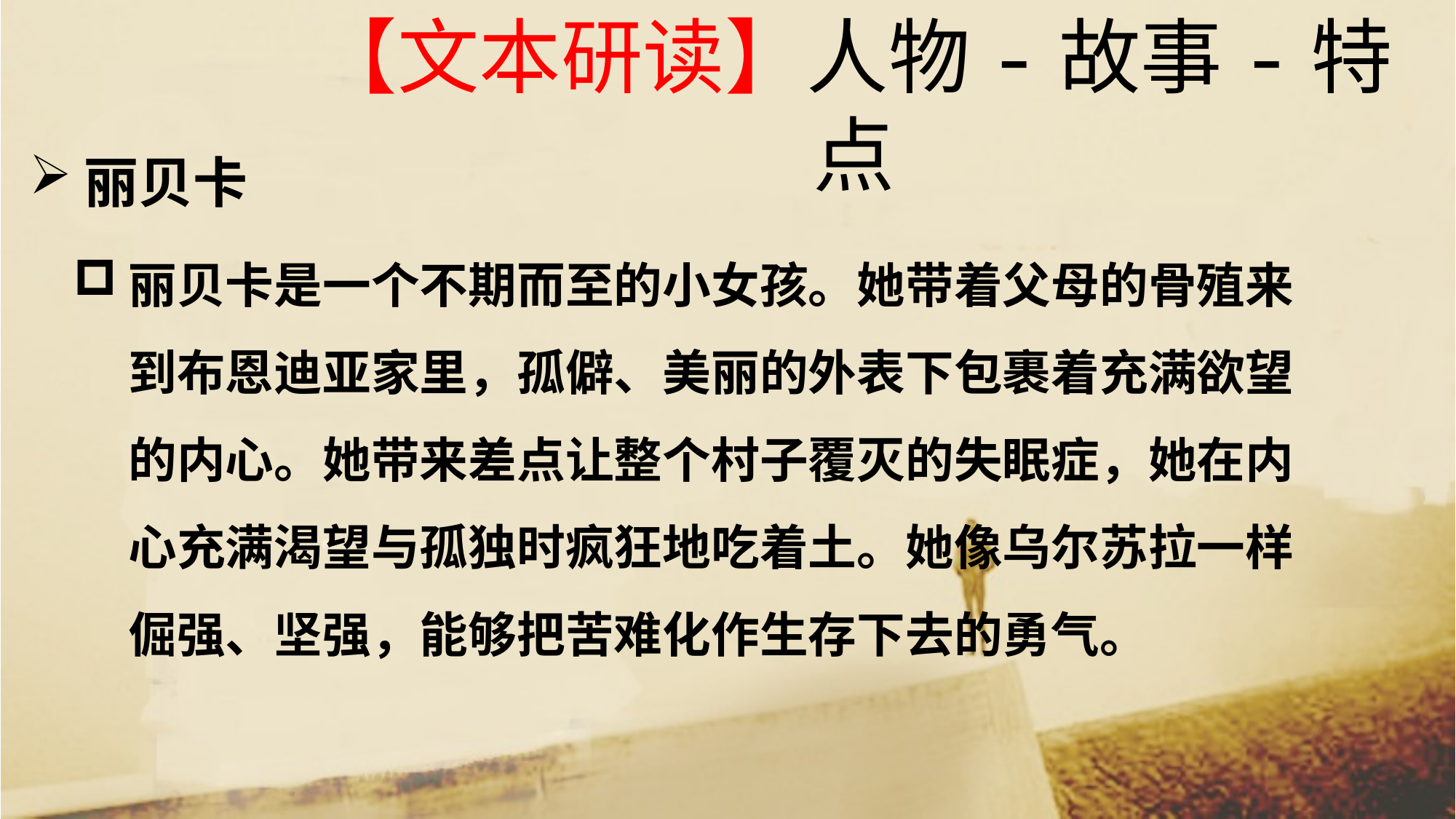

【文本研读】人物-故事-特点

丽贝卡
丽贝卡是一个不期而至的小女孩。她带着父母的骨殖来到布恩迪亚家里，孤僻、美丽的外表下包裹着充满欲望的内心。她带来差点让整个村子覆灭的失眠症，她在内心充满渴望与孤独时疯狂地吃着土。她像乌尔苏拉一样倔强、坚强，能够把苦难化作生存下去的勇气。